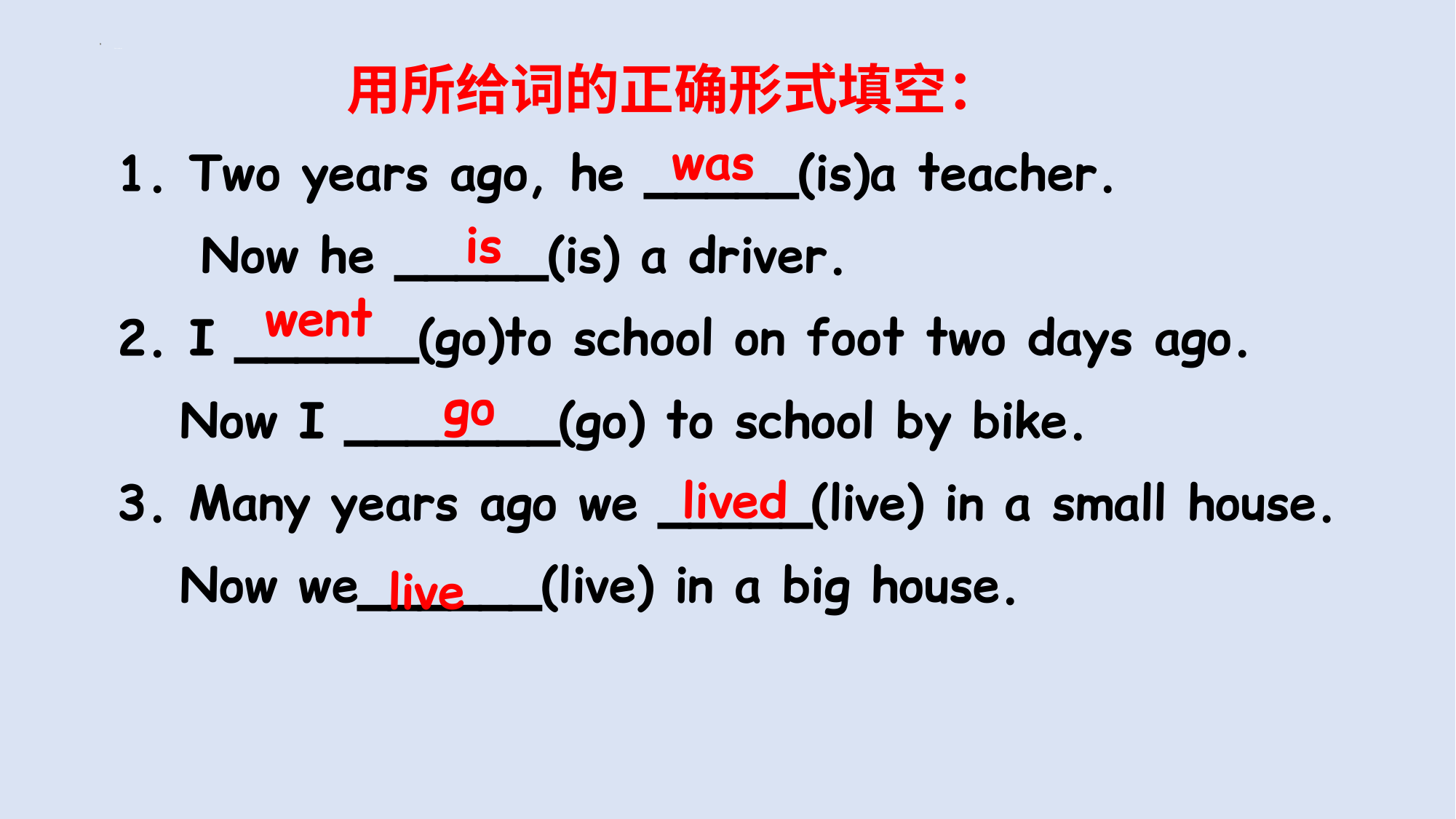

用所给词的正确形式填空：
listen and say
1. Two years ago, he _____(is)a teacher.
    Now he _____(is) a driver.
2. I ______(go)to school on foot two days ago.
   Now I _______(go) to school by bike.
3. Many years ago we _____(live) in a small house.
   Now we______(live) in a big house.
was
is
went
go
lived
live